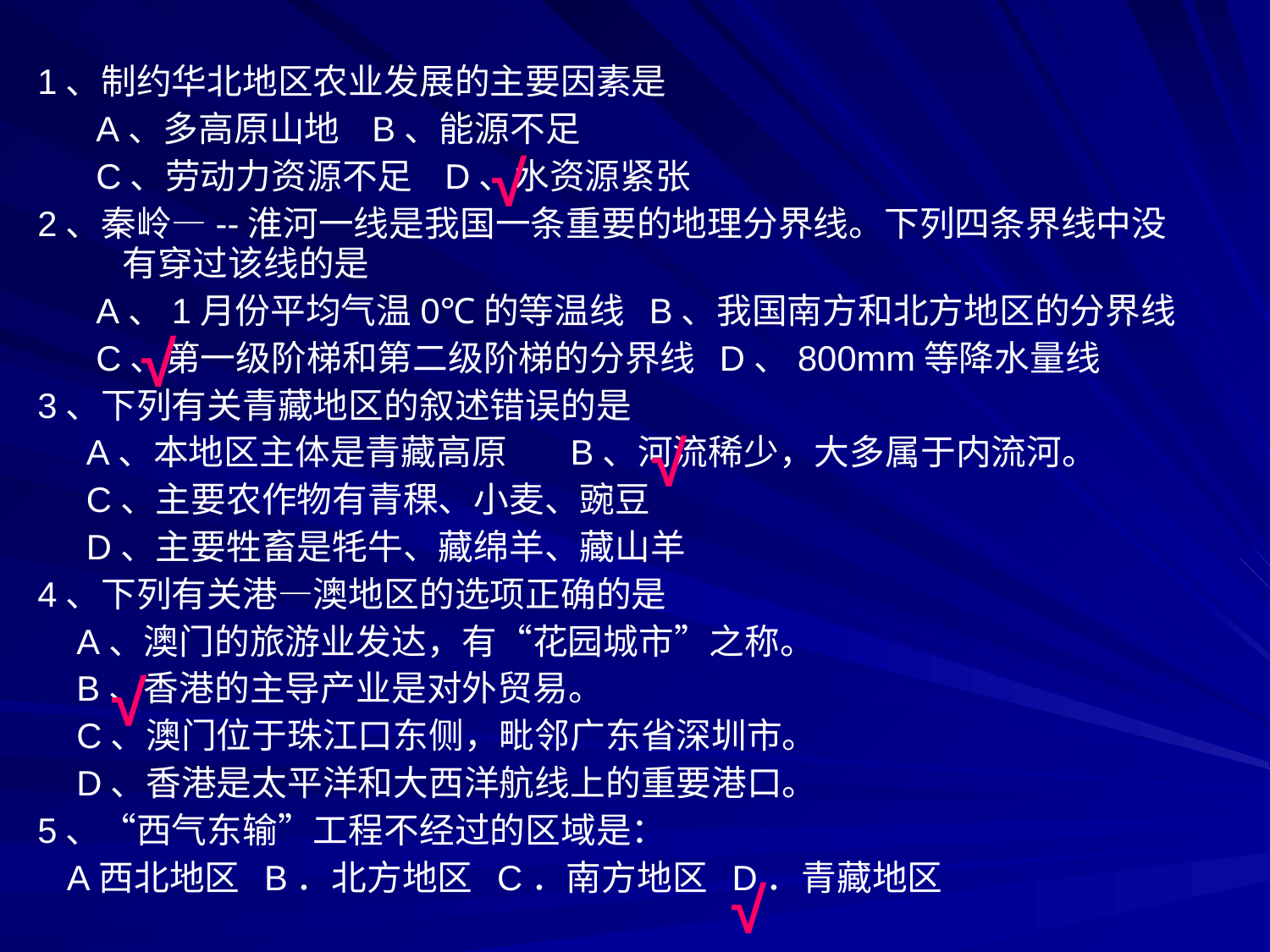

1、制约华北地区农业发展的主要因素是
      A、多高原山地   B、能源不足
      C、劳动力资源不足   D、水资源紧张
2、秦岭—--淮河一线是我国一条重要的地理分界线。下列四条界线中没有穿过该线的是
      A、1月份平均气温0℃的等温线  B、我国南方和北方地区的分界线
      C、第一级阶梯和第二级阶梯的分界线  D、800mm等降水量线
3、下列有关青藏地区的叙述错误的是
     A、本地区主体是青藏高原       B、河流稀少，大多属于内流河。
     C、主要农作物有青稞、小麦、豌豆
     D、主要牲畜是牦牛、藏绵羊、藏山羊
4、下列有关港—澳地区的选项正确的是
    A、澳门的旅游业发达，有“花园城市”之称。
    B、香港的主导产业是对外贸易。
    C、澳门位于珠江口东侧，毗邻广东省深圳市。
    D、香港是太平洋和大西洋航线上的重要港口。
5、“西气东输”工程不经过的区域是：
   A西北地区  B．北方地区  C．南方地区  D．青藏地区
√
√
√
√
√